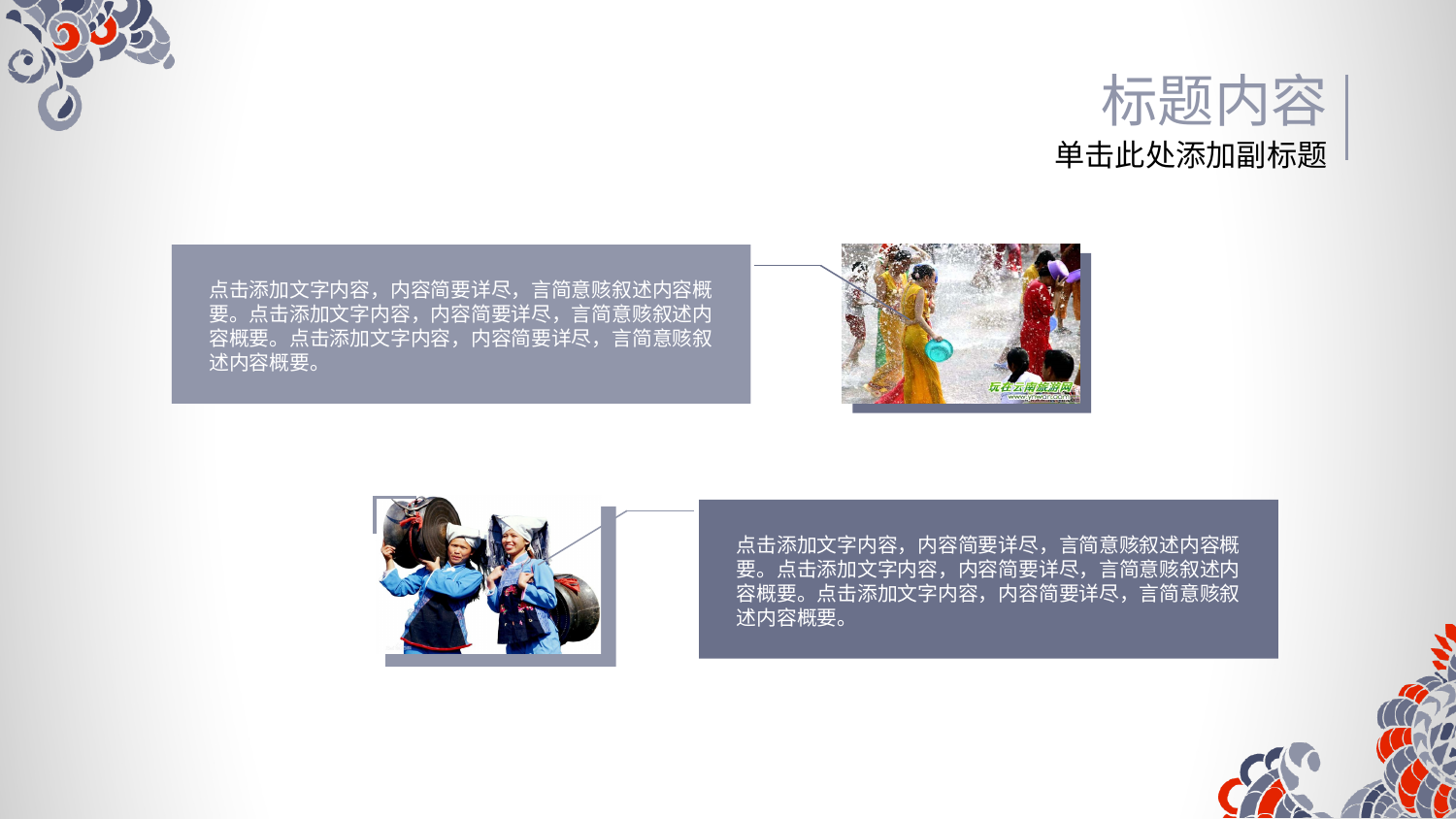

标题内容
单击此处添加副标题

点击添加文字内容，内容简要详尽，言简意赅叙述内容概
要。点击添加文字内容，内容简要详尽，言简意赅叙述内
容概要。点击添加文字内容，内容简要详尽，言简意赅叙
述内容概要。

点击添加文字内容，内容简要详尽，言简意赅叙述内容概
要。点击添加文字内容，内容简要详尽，言简意赅叙述内
容概要。点击添加文字内容，内容简要详尽，言简意赅叙
述内容概要。